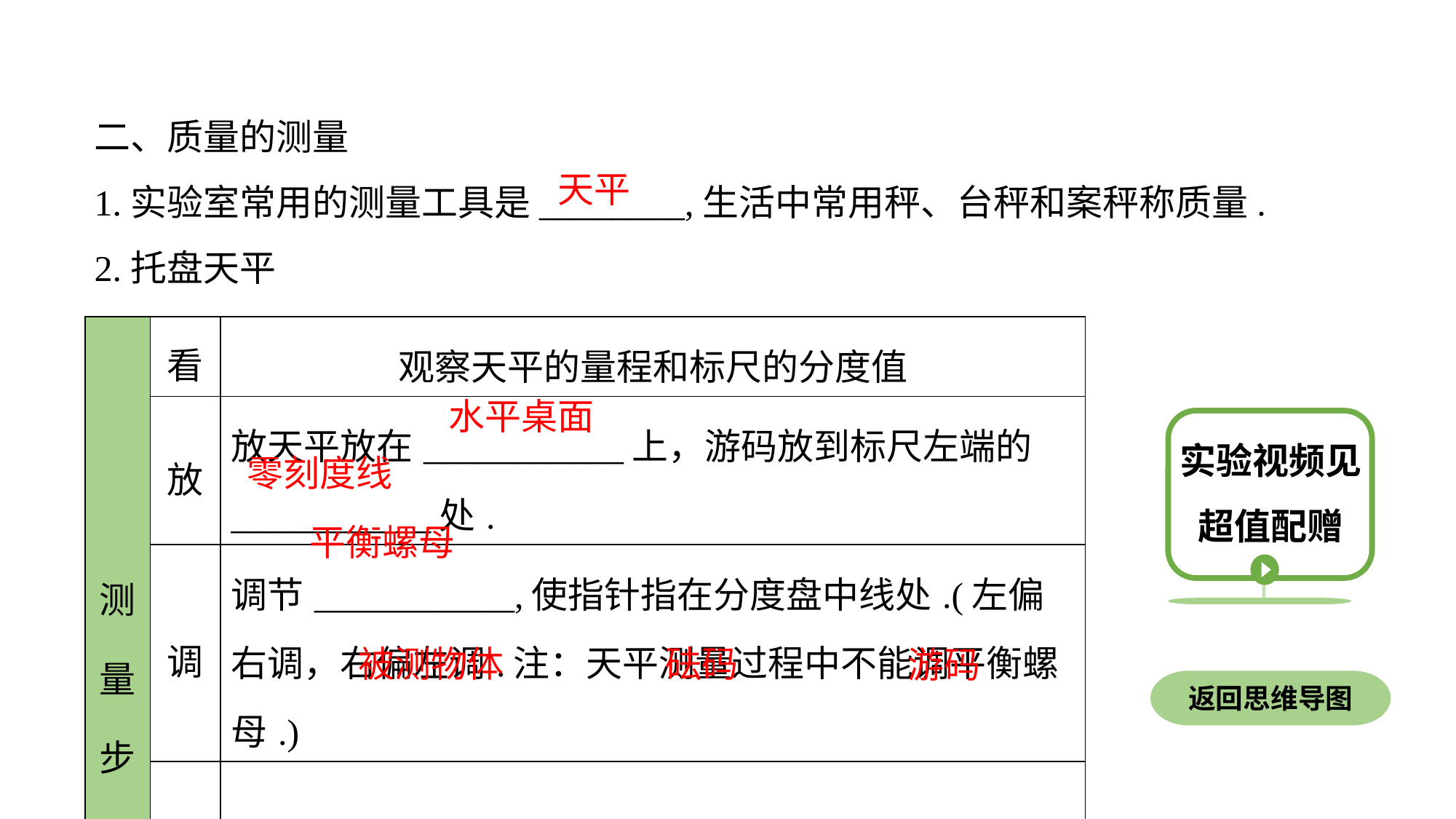

二、质量的测量
1.实验室常用的测量工具是________,生活中常用秤、台秤和案秤称质量.
2.托盘天平
天平
| 测量步骤 | 看 | 观察天平的量程和标尺的分度值 |
| --- | --- | --- |
|  | 放 | 放天平放在\_\_\_\_\_\_\_\_\_\_\_上，游码放到标尺左端的\_\_\_\_\_\_\_\_\_\_\_处. |
|  | 调 | 调节\_\_\_\_\_\_\_\_\_\_\_,使指针指在分度盘中线处.(左偏右调，右偏左调.注：天平测量过程中不能调平衡螺母.) |
|  | 测 | 左盘放\_\_\_\_\_\_\_\_\_，右盘放\_\_\_\_\_，并移动\_\_\_\_\_\_在标尺上的位置,直至横梁恢复平衡(加减砝码，先大后小). |
水平桌面
实验视频见超值配赠

零刻度线
平衡螺母
被测物体
砝码
游码
返回思维导图